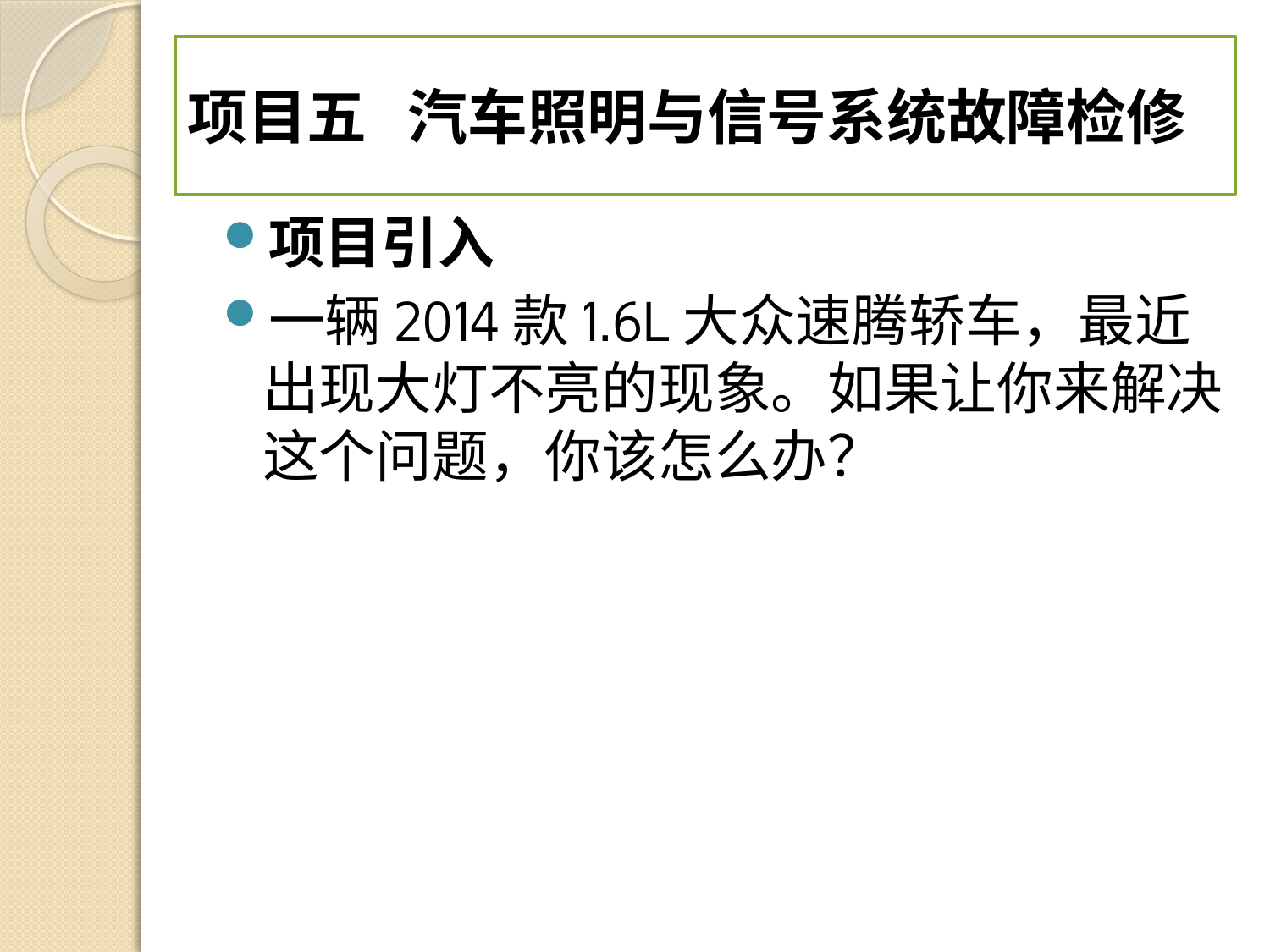

# 项目五   汽车照明与信号系统故障检修
项目引入
一辆2014款1.6L大众速腾轿车，最近出现大灯不亮的现象。如果让你来解决这个问题，你该怎么办？